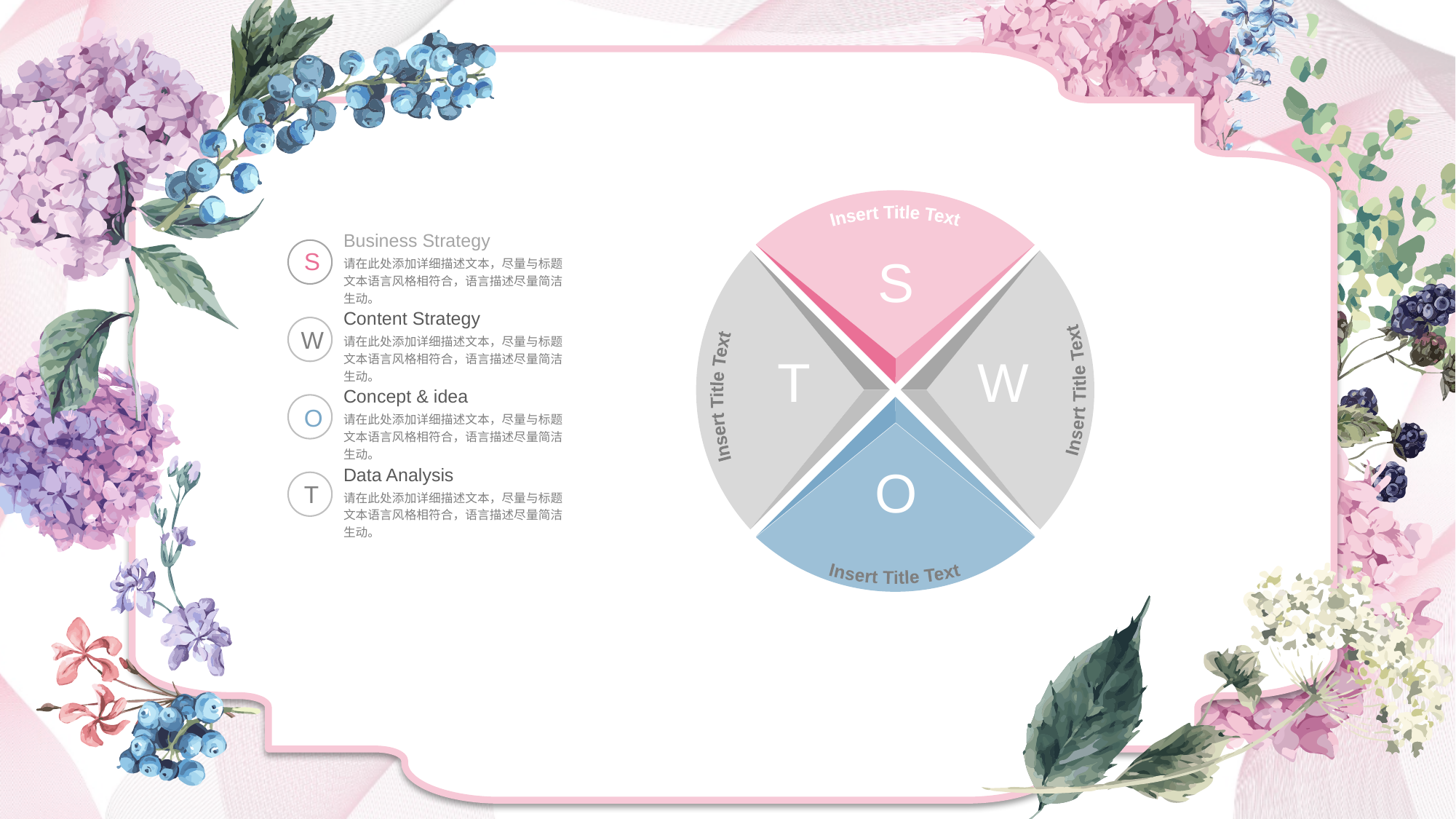

Insert Title Text
S
Business Strategy
请在此处添加详细描述文本，尽量与标题文本语言风格相符合，语言描述尽量简洁生动。

S

T
Insert Title Text

W
Insert Title Text

Content Strategy
请在此处添加详细描述文本，尽量与标题文本语言风格相符合，语言描述尽量简洁生动。

W
Concept & idea
请在此处添加详细描述文本，尽量与标题文本语言风格相符合，语言描述尽量简洁生动。

O

Insert Title Text
O
Data Analysis
请在此处添加详细描述文本，尽量与标题文本语言风格相符合，语言描述尽量简洁生动。

T